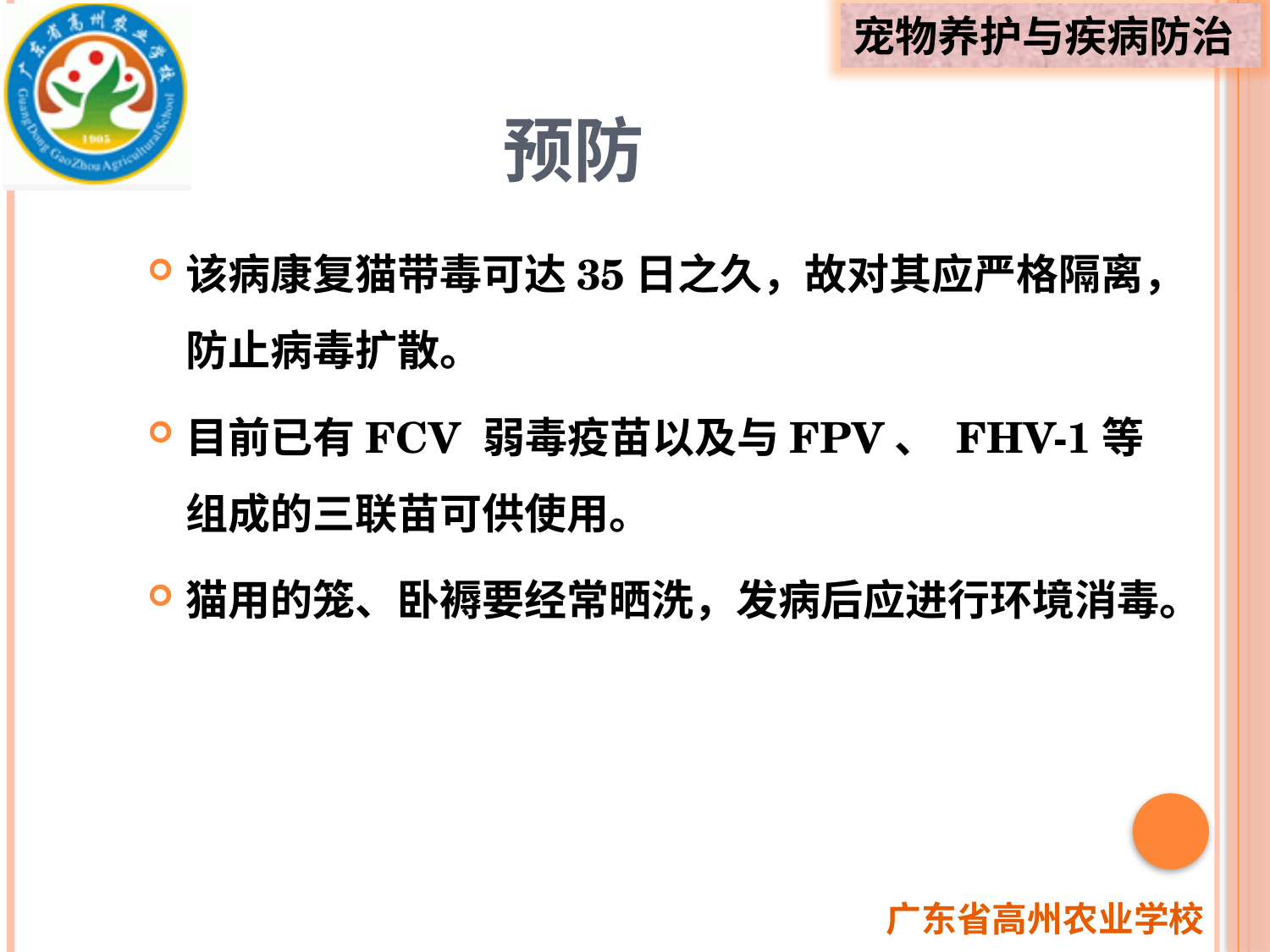

# 预防
该病康复猫带毒可达35日之久，故对其应严格隔离，防止病毒扩散。
目前已有FCV 弱毒疫苗以及与FPV、 FHV-1等组成的三联苗可供使用。
猫用的笼、卧褥要经常晒洗，发病后应进行环境消毒。